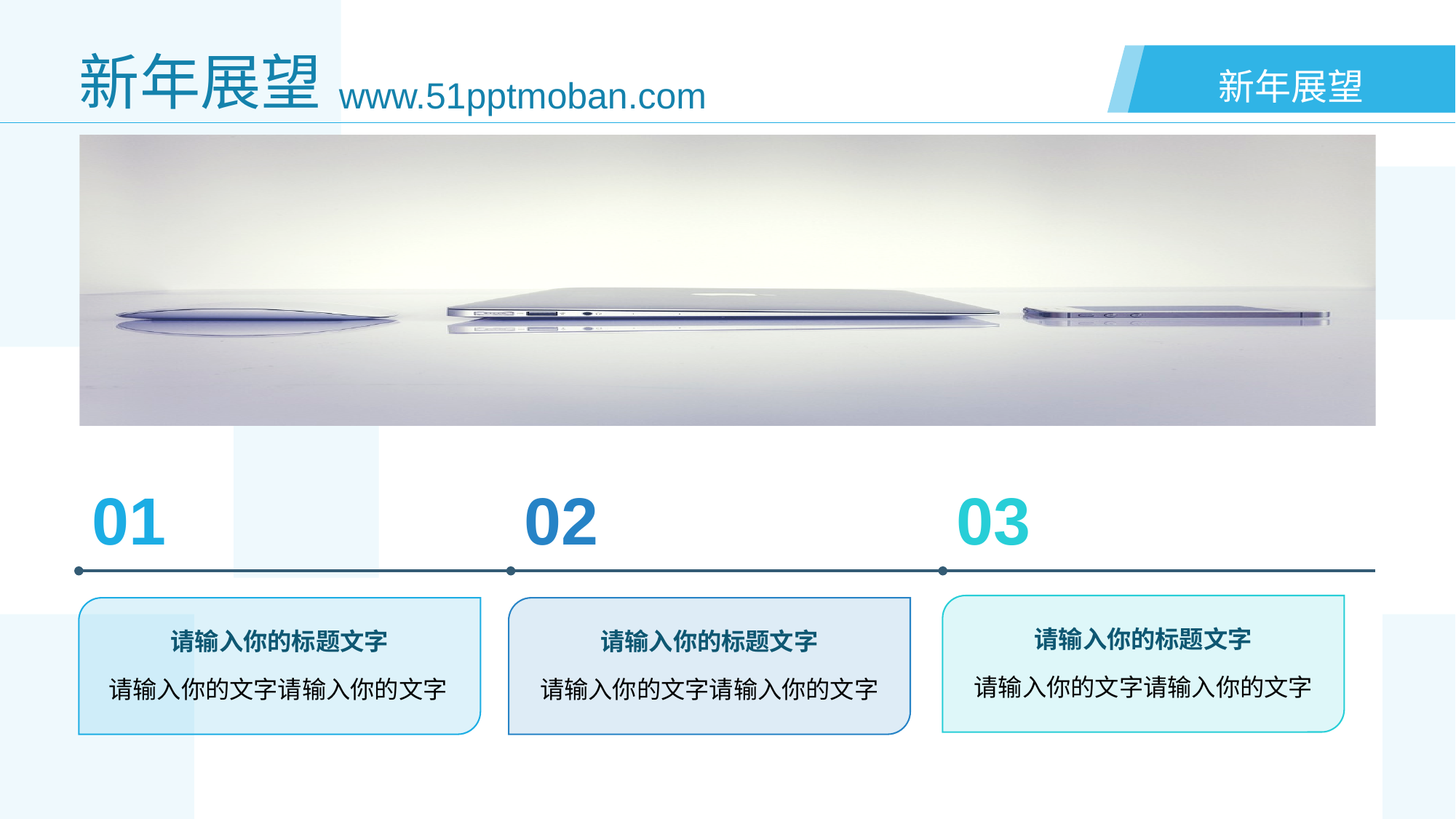

# 新年展望
www.51pptmoban.com
新年展望

01
02
03

请输入你的标题文字
请输入你的文字请输入你的文字

请输入你的标题文字
请输入你的文字请输入你的文字

请输入你的标题文字
请输入你的文字请输入你的文字